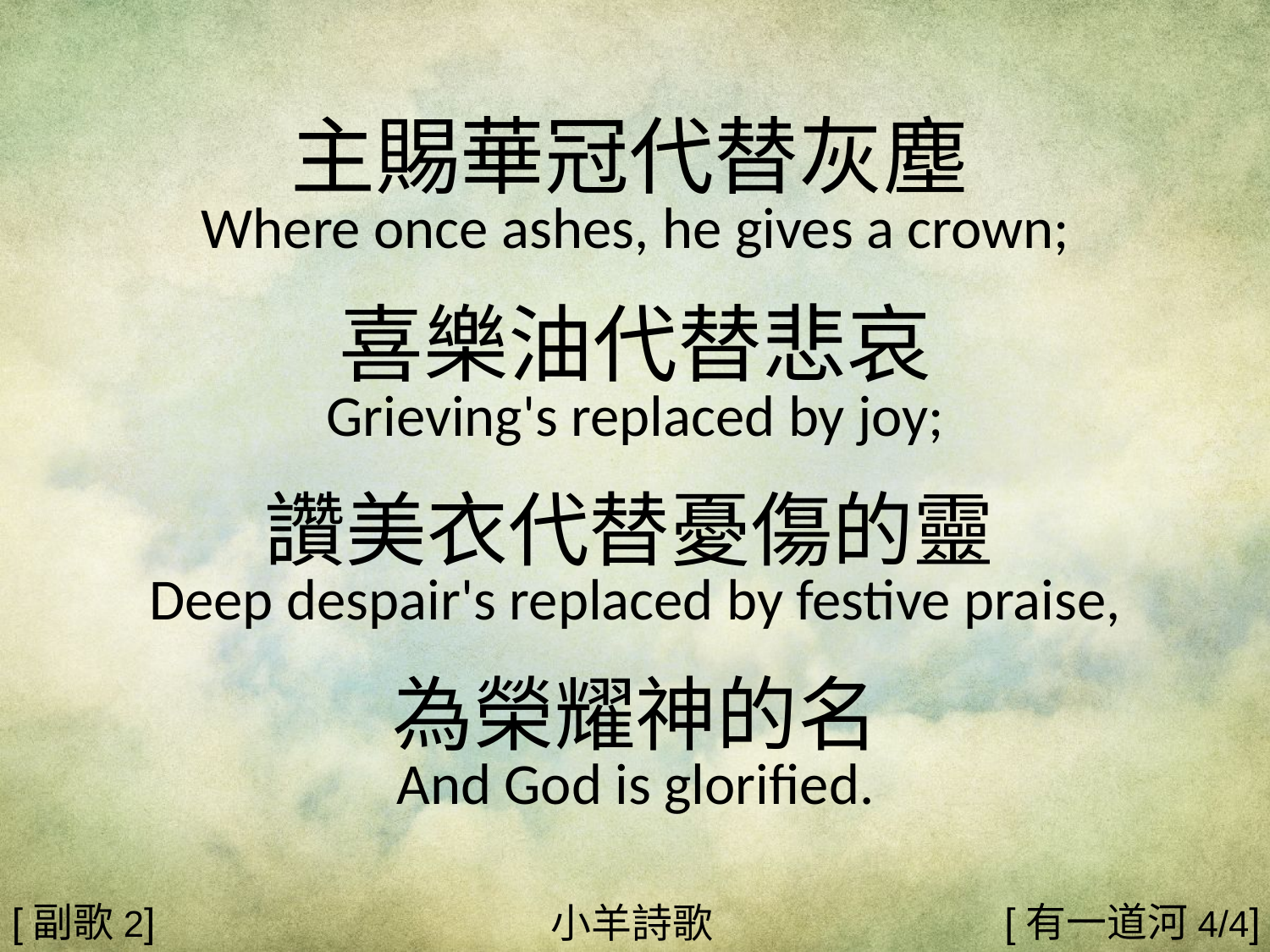

主賜華冠代替灰塵
Where once ashes, he gives a crown;

喜樂油代替悲哀
Grieving's replaced by joy;

讚美衣代替憂傷的靈
Deep despair's replaced by festive praise,

為榮耀神的名
And God is glorified.
#

[副歌2]
[有一道河4/4]
小羊詩歌